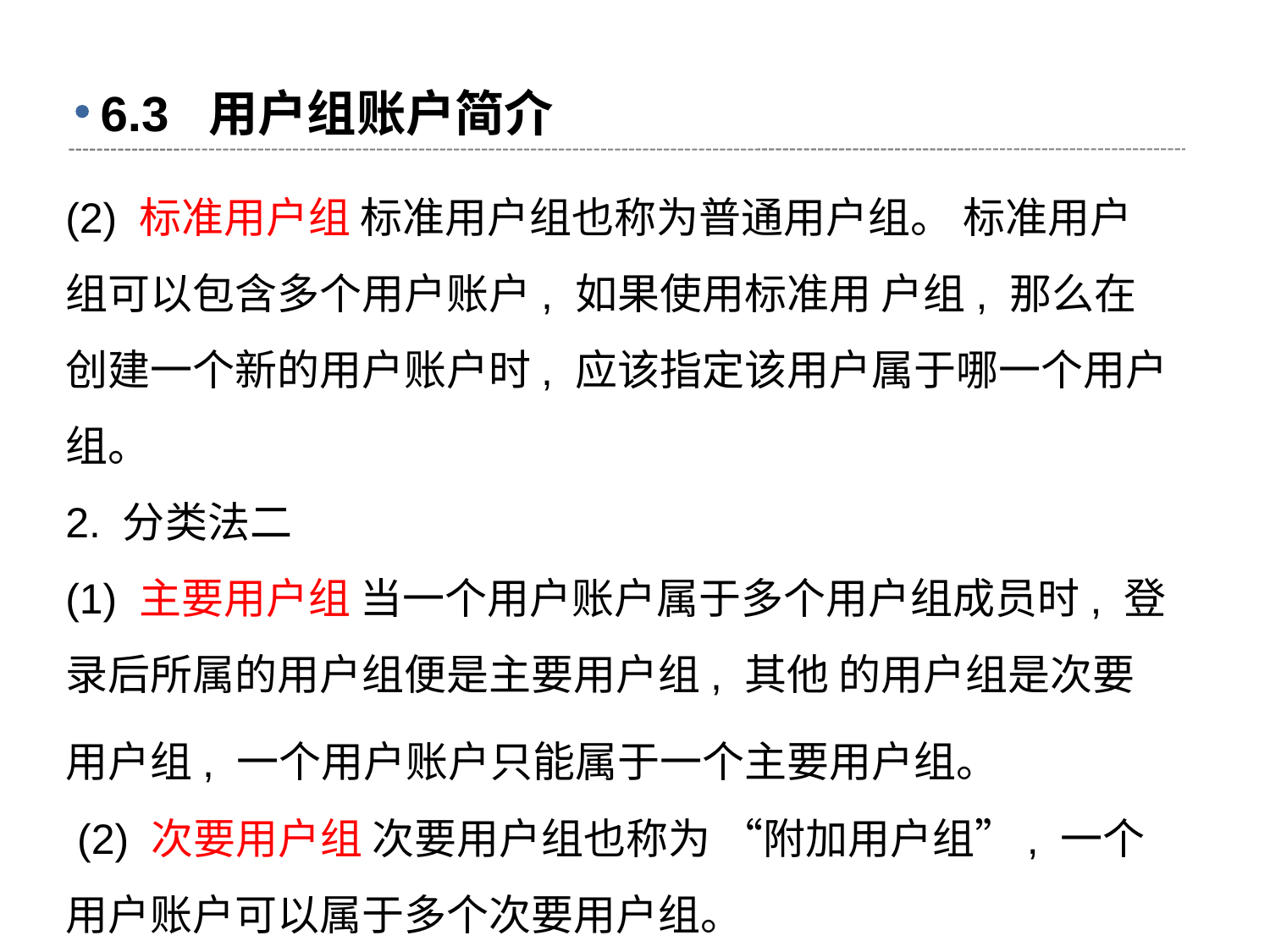

# 6.3  用户组账户简介
(2) 标准用户组 标准用户组也称为普通用户组。 标准用户组可以包含多个用户账户, 如果使用标准用 户组, 那么在创建一个新的用户账户时, 应该指定该用户属于哪一个用户组。
2. 分类法二
(1) 主要用户组 当一个用户账户属于多个用户组成员时, 登录后所属的用户组便是主要用户组, 其他 的用户组是次要用户组, 一个用户账户只能属于一个主要用户组。
 (2) 次要用户组 次要用户组也称为 “附加用户组”, 一个用户账户可以属于多个次要用户组。